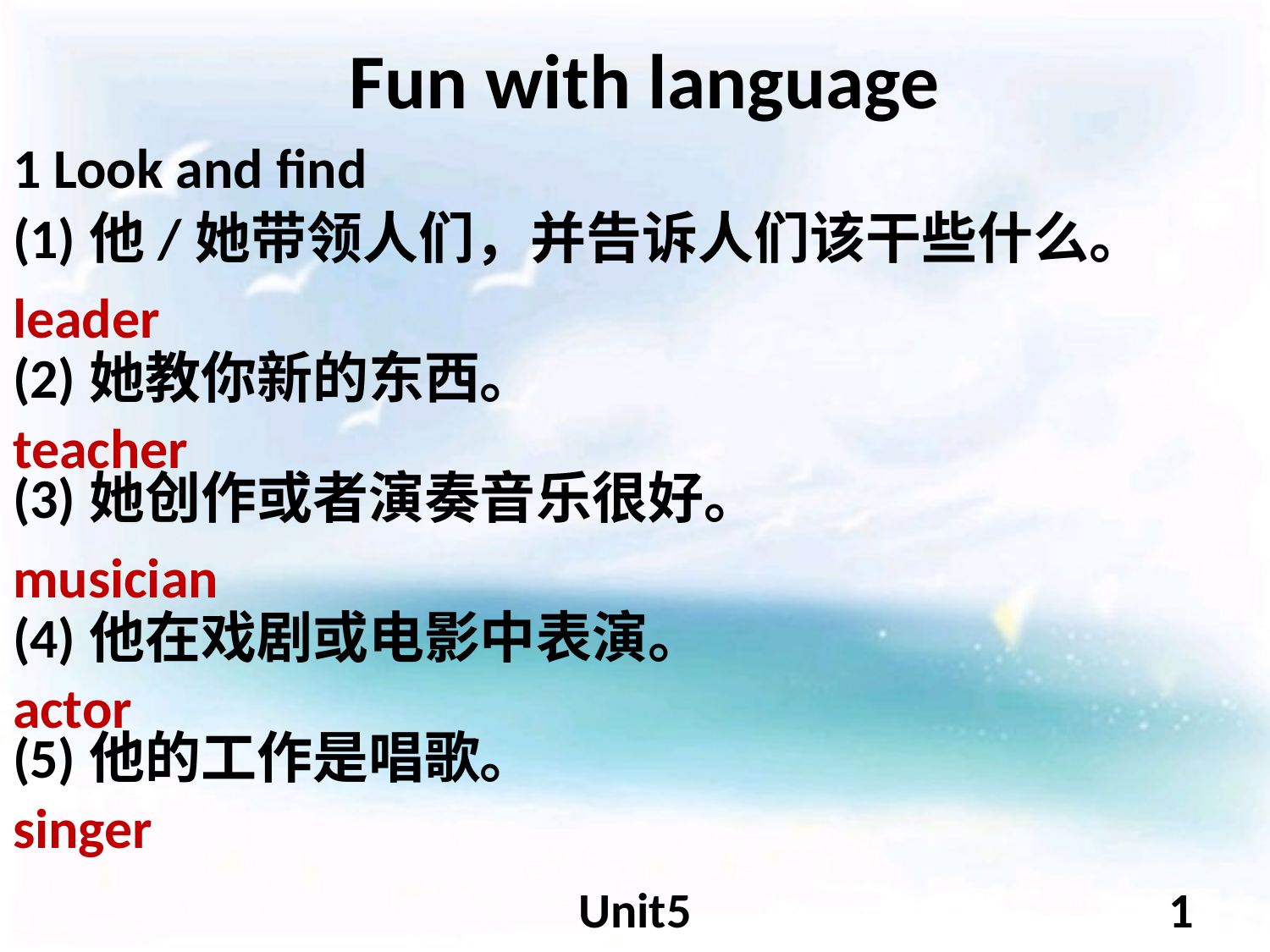

# Fun with language
1 Look and find
(1)他/她带领人们，并告诉人们该干些什么。
leader
(2)她教你新的东西。
teacher
(3)她创作或者演奏音乐很好。
musician
(4)他在戏剧或电影中表演。
actor
(5)他的工作是唱歌。
singer
Unit5
1